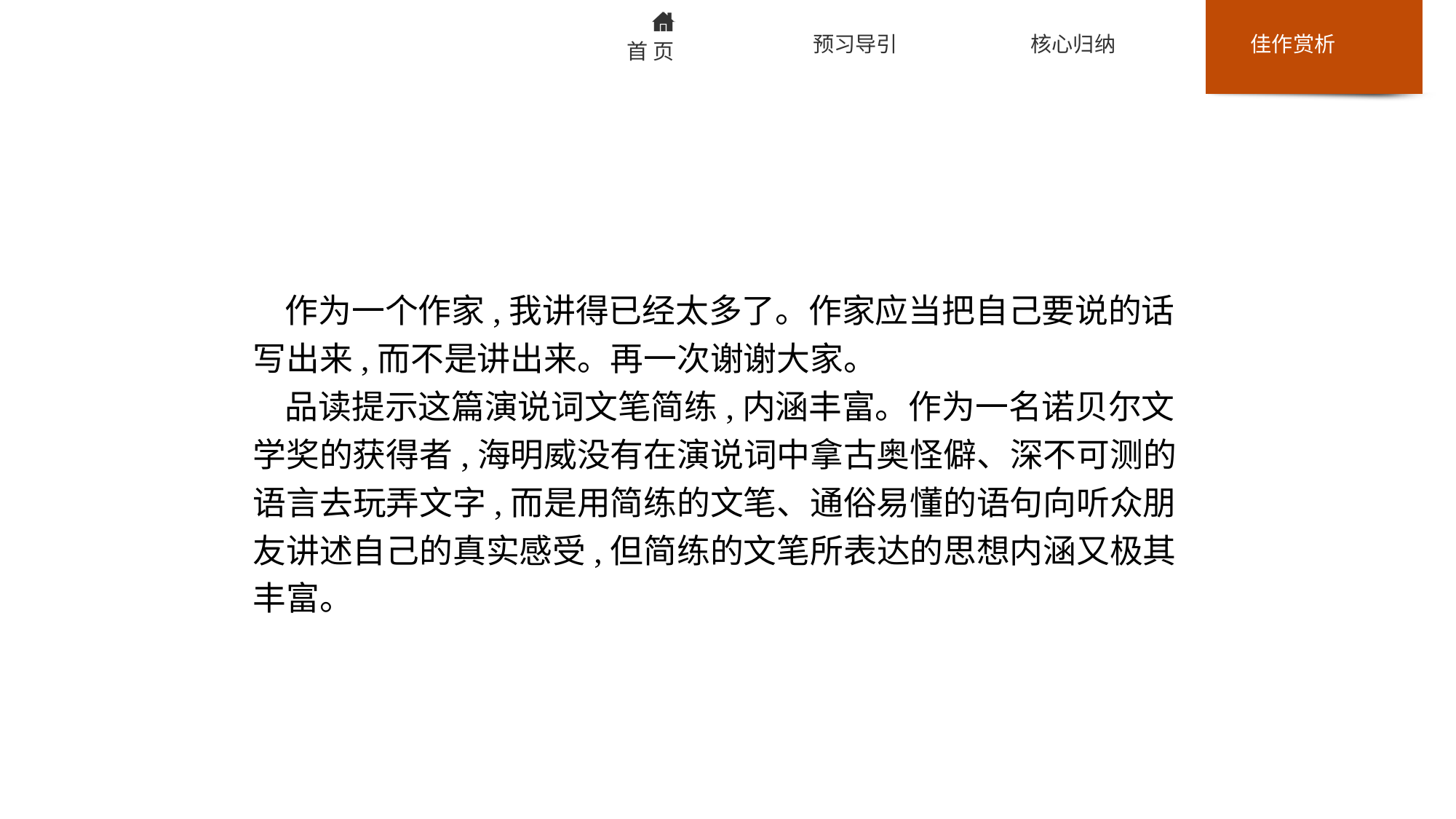

作为一个作家,我讲得已经太多了。作家应当把自己要说的话写出来,而不是讲出来。再一次谢谢大家。
品读提示这篇演说词文笔简练,内涵丰富。作为一名诺贝尔文学奖的获得者,海明威没有在演说词中拿古奥怪僻、深不可测的语言去玩弄文字,而是用简练的文笔、通俗易懂的语句向听众朋友讲述自己的真实感受,但简练的文笔所表达的思想内涵又极其丰富。